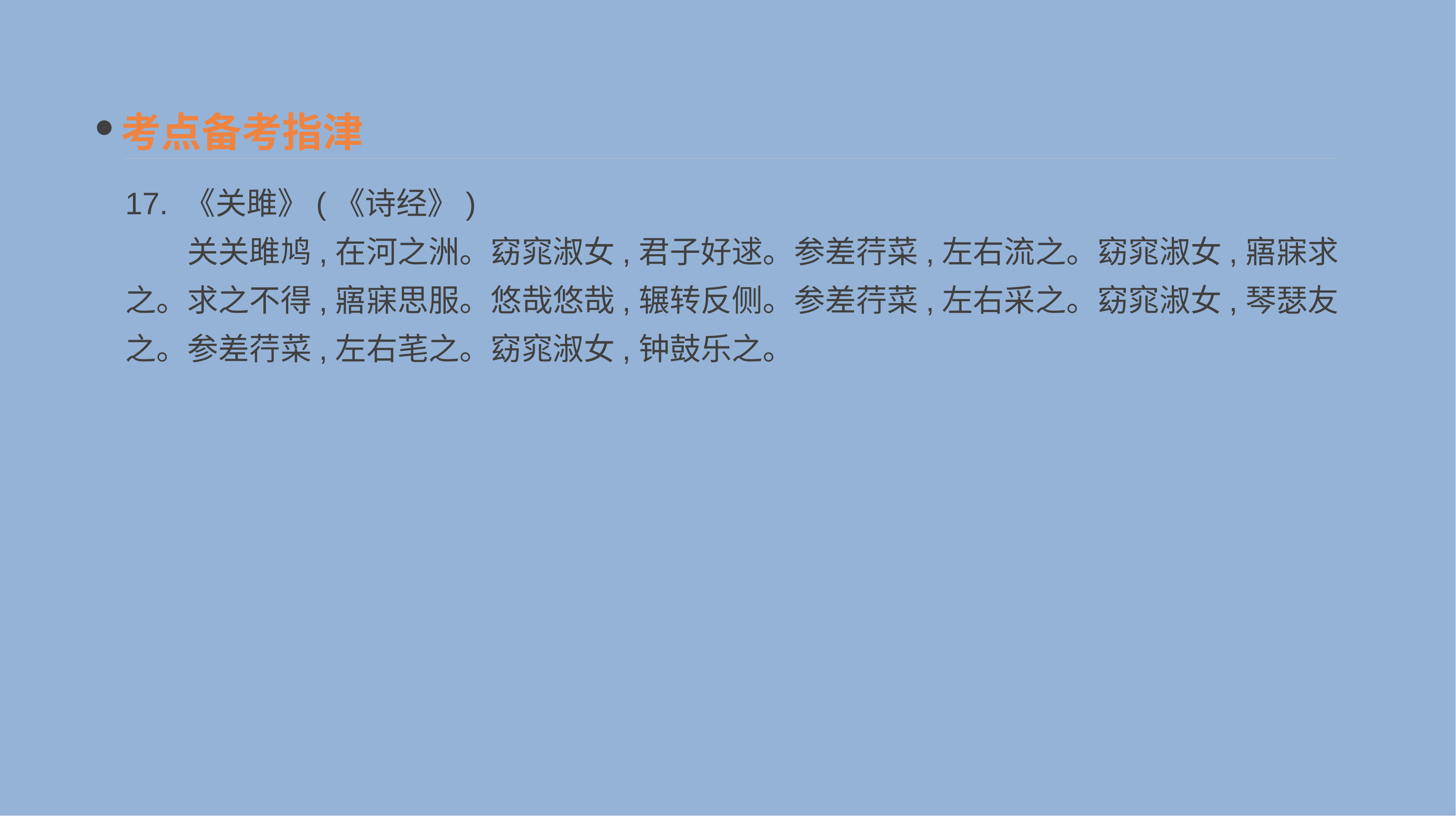

考点备考指津

17. 《关雎》(《诗经》)
　　关关雎鸠,在河之洲。窈窕淑女,君子好逑。参差荇菜,左右流之。窈窕淑女,寤寐求之。求之不得,寤寐思服。悠哉悠哉,辗转反侧。参差荇菜,左右采之。窈窕淑女,琴瑟友之。参差荇菜,左右芼之。窈窕淑女,钟鼓乐之。